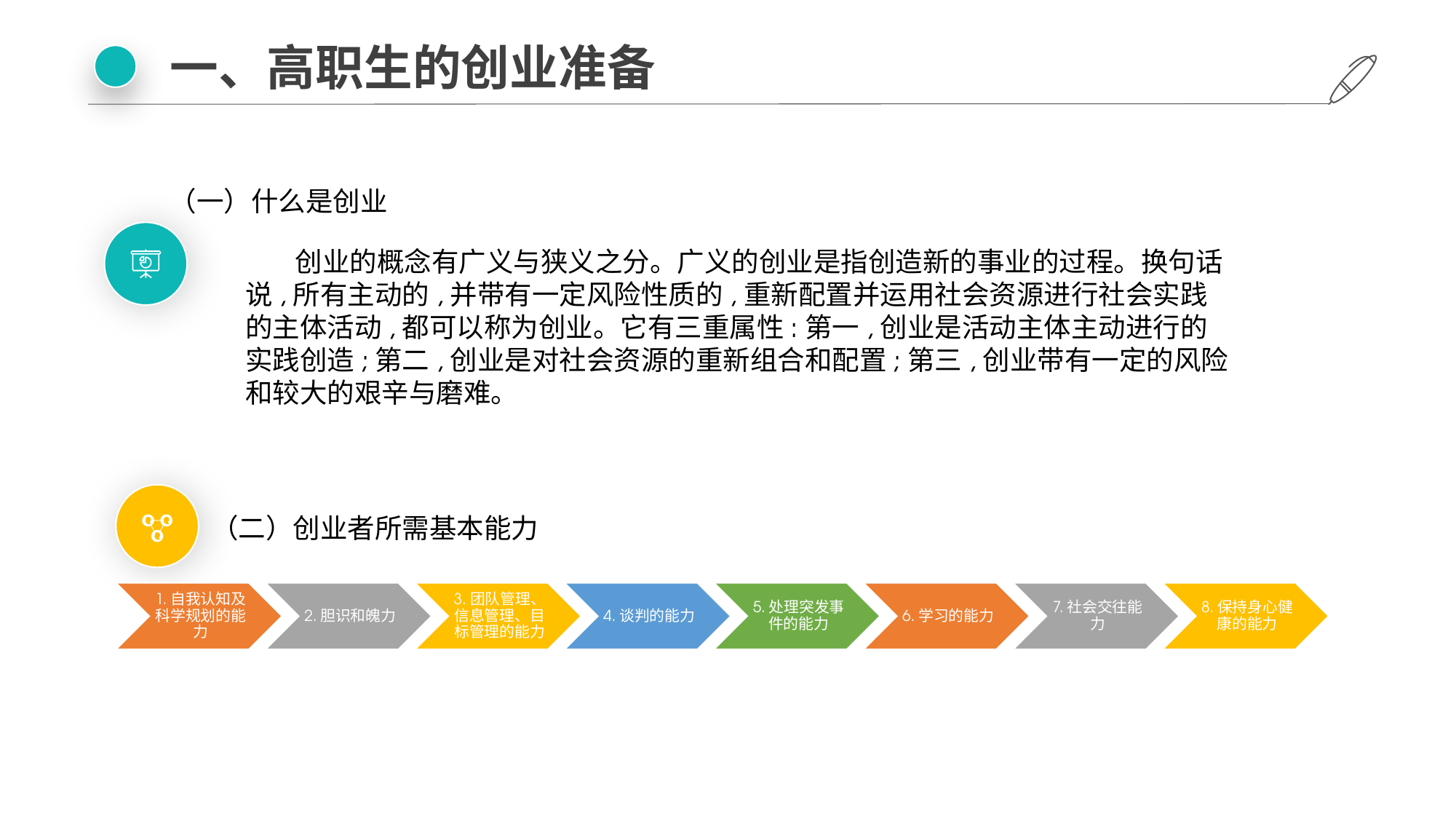

一、高职生的创业准备

（一）什么是创业

       创业的概念有广义与狭义之分。广义的创业是指创造新的事业的过程。换句话说,所有主动的,并带有一定风险性质的,重新配置并运用社会资源进行社会实践的主体活动,都可以称为创业。它有三重属性:第一,创业是活动主体主动进行的实践创造;第二,创业是对社会资源的重新组合和配置;第三,创业带有一定的风险和较大的艰辛与磨难。

1.自我认知及科学规划的能力
2.胆识和魄力
3.团队管理、信息管理、目标管理的能力
4.谈判的能力
5.处理突发事件的能力
6.学习的能力
7.社会交往能力
8.保持身心健康的能力

（二）创业者所需基本能力